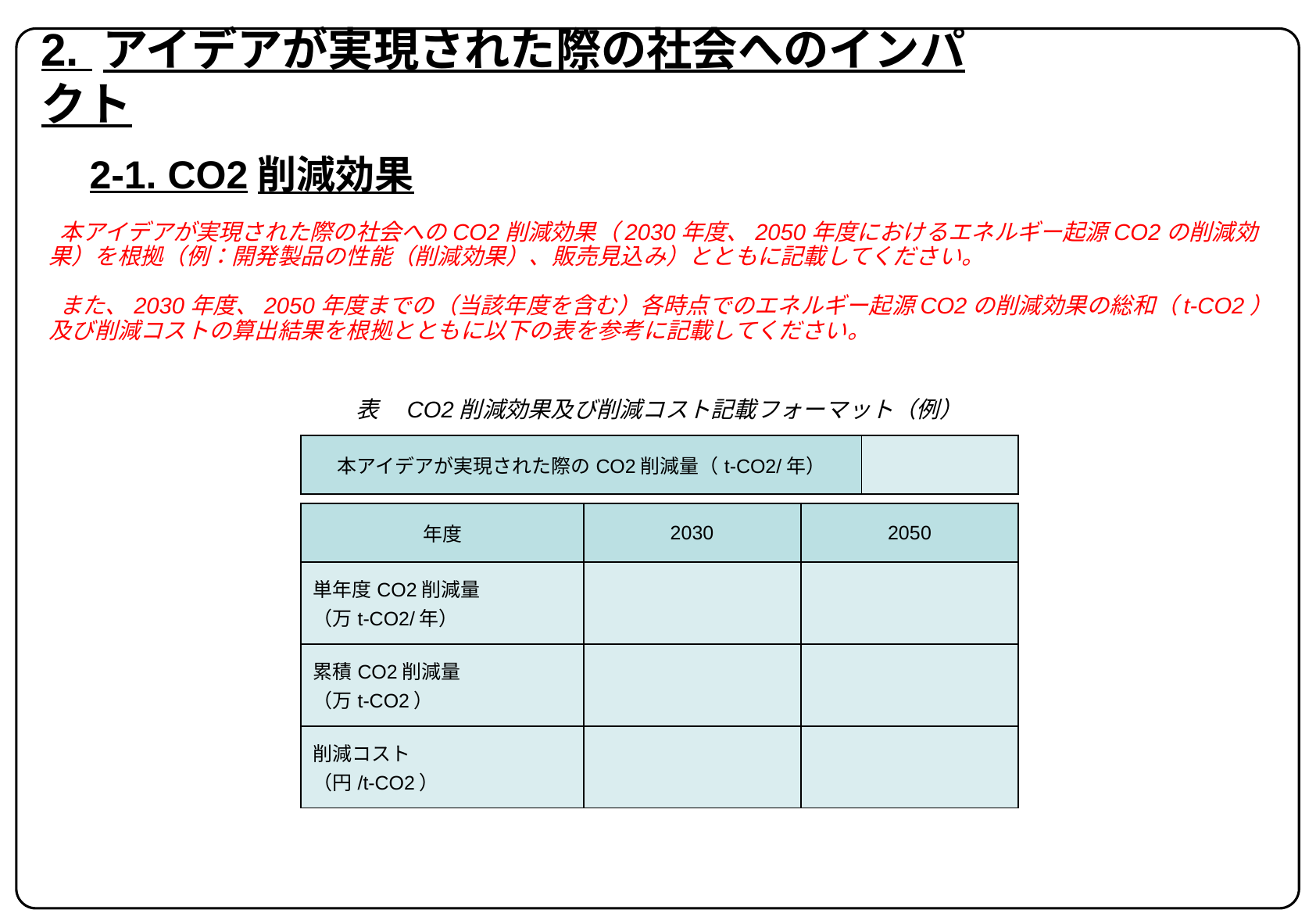

2. アイデアが実現された際の社会へのインパクト
　2-1. CO2削減効果
　本アイデアが実現された際の社会へのCO2削減効果（2030年度、2050年度におけるエネルギー起源CO2の削減効果）を根拠（例：開発製品の性能（削減効果）、販売見込み）とともに記載してください。

　また、2030年度、2050年度までの（当該年度を含む）各時点でのエネルギー起源CO2の削減効果の総和（t-CO2）及び削減コストの算出結果を根拠とともに以下の表を参考に記載してください。

表　CO2削減効果及び削減コスト記載フォーマット（例）
| 本アイデアが実現された際のCO2削減量（t-CO2/年） |  |
| --- | --- |
| 年度 | 2030 | 2050 |
| --- | --- | --- |
| 単年度CO2削減量 （万t-CO2/年） |  |  |
| 累積CO2削減量 （万t-CO2） |  |  |
| 削減コスト （円/t-CO2） |  |  |